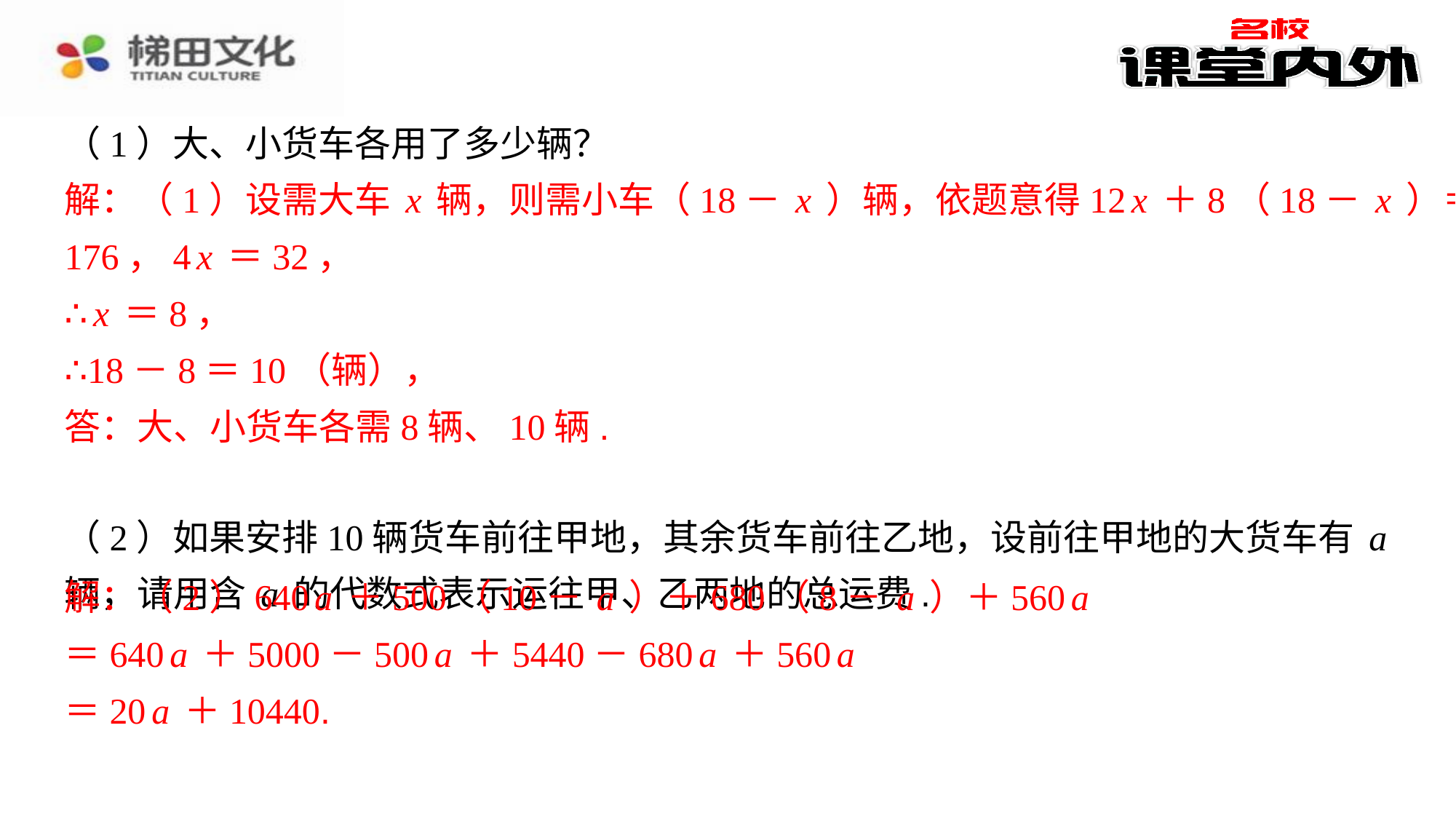

（1）大、小货车各用了多少辆？
解：（1）设需大车x辆，则需小车（18－x）辆，依题意得12x＋8（18－x）＝
176，4x＝32，
∴x＝8，
∴18－8＝10（辆），
答：大、小货车各需8辆、10辆.
（2）如果安排10辆货车前往甲地，其余货车前往乙地，设前往甲地的大货车有a
辆，请用含a的代数式表示运往甲、乙两地的总运费.
解：（2）640a＋500（10－a）＋680（8－a）＋560a
＝640a＋5000－500a＋5440－680a＋560a
＝20a＋10440.
解：（1）设需大车x辆，则需小车（18－x）辆，依题意得12x＋8（18－x）＝
176，4x＝32，
∴x＝8，
∴18－8＝10（辆），
答：大、小货车各需8辆、10辆.
解：（2）640a＋500（10－a）＋680（8－a）＋560a
＝640a＋5000－500a＋5440－680a＋560a
＝20a＋10440.